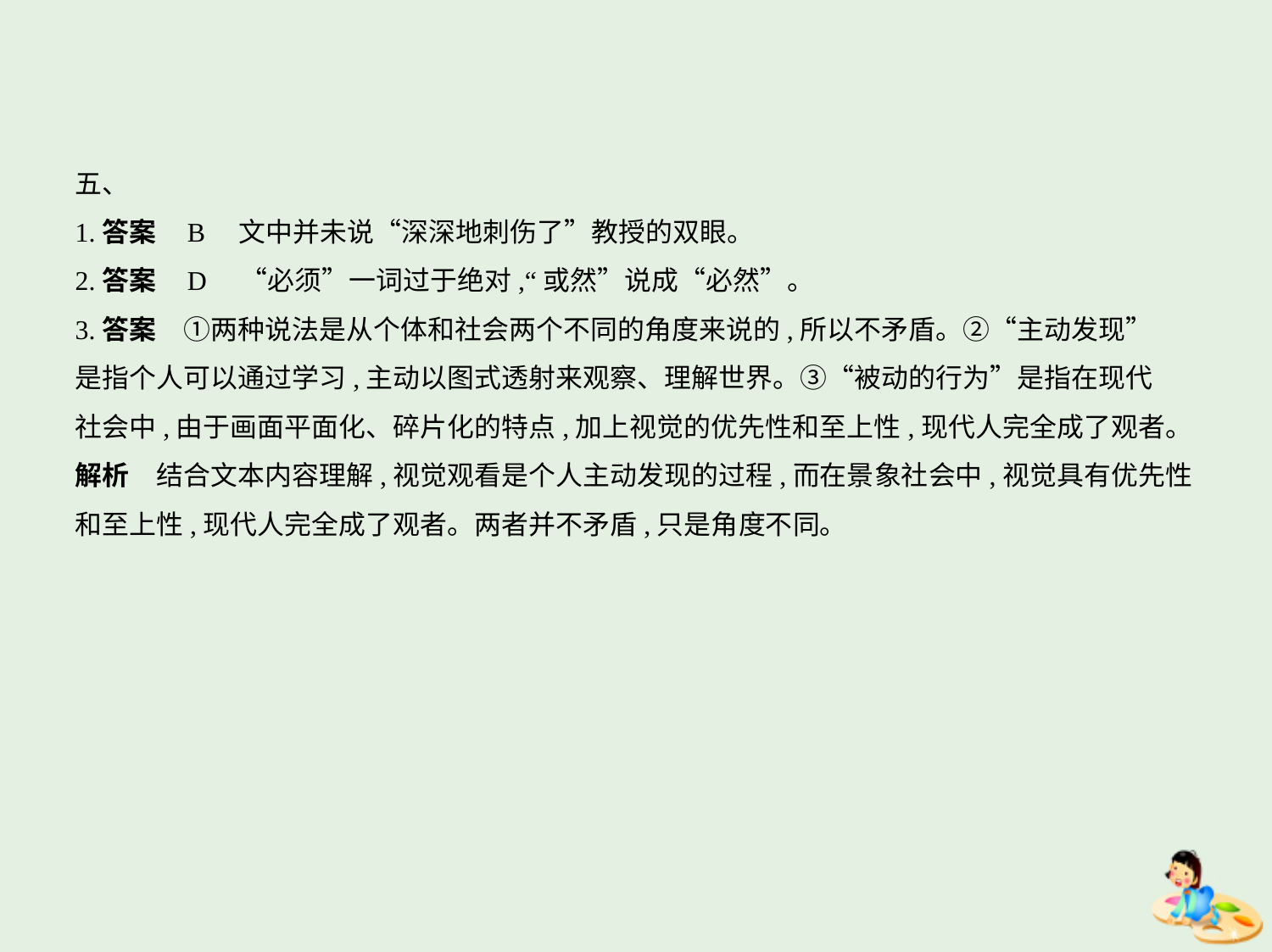

五、
1.答案    B　文中并未说“深深地刺伤了”教授的双眼。
2.答案    D　“必须”一词过于绝对,“或然”说成“必然”。
3.答案　①两种说法是从个体和社会两个不同的角度来说的,所以不矛盾。②“主动发现”
是指个人可以通过学习,主动以图式透射来观察、理解世界。③“被动的行为”是指在现代
社会中,由于画面平面化、碎片化的特点,加上视觉的优先性和至上性,现代人完全成了观者。
解析　结合文本内容理解,视觉观看是个人主动发现的过程,而在景象社会中,视觉具有优先性
和至上性,现代人完全成了观者。两者并不矛盾,只是角度不同。